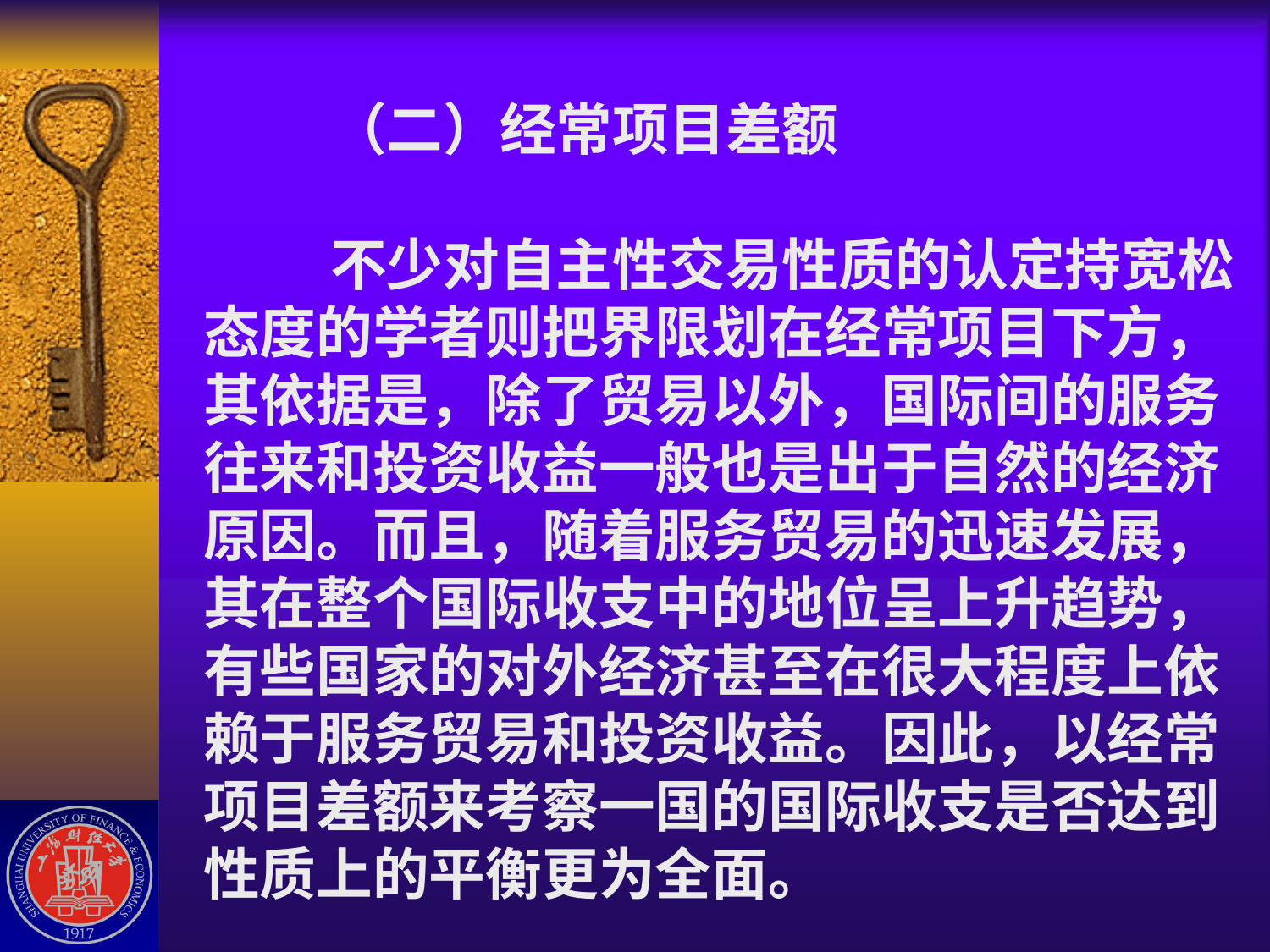

# （二）经常项目差额 不少对自主性交易性质的认定持宽松态度的学者则把界限划在经常项目下方，其依据是，除了贸易以外，国际间的服务往来和投资收益一般也是出于自然的经济原因。而且，随着服务贸易的迅速发展，其在整个国际收支中的地位呈上升趋势，有些国家的对外经济甚至在很大程度上依赖于服务贸易和投资收益。因此，以经常项目差额来考察一国的国际收支是否达到性质上的平衡更为全面。